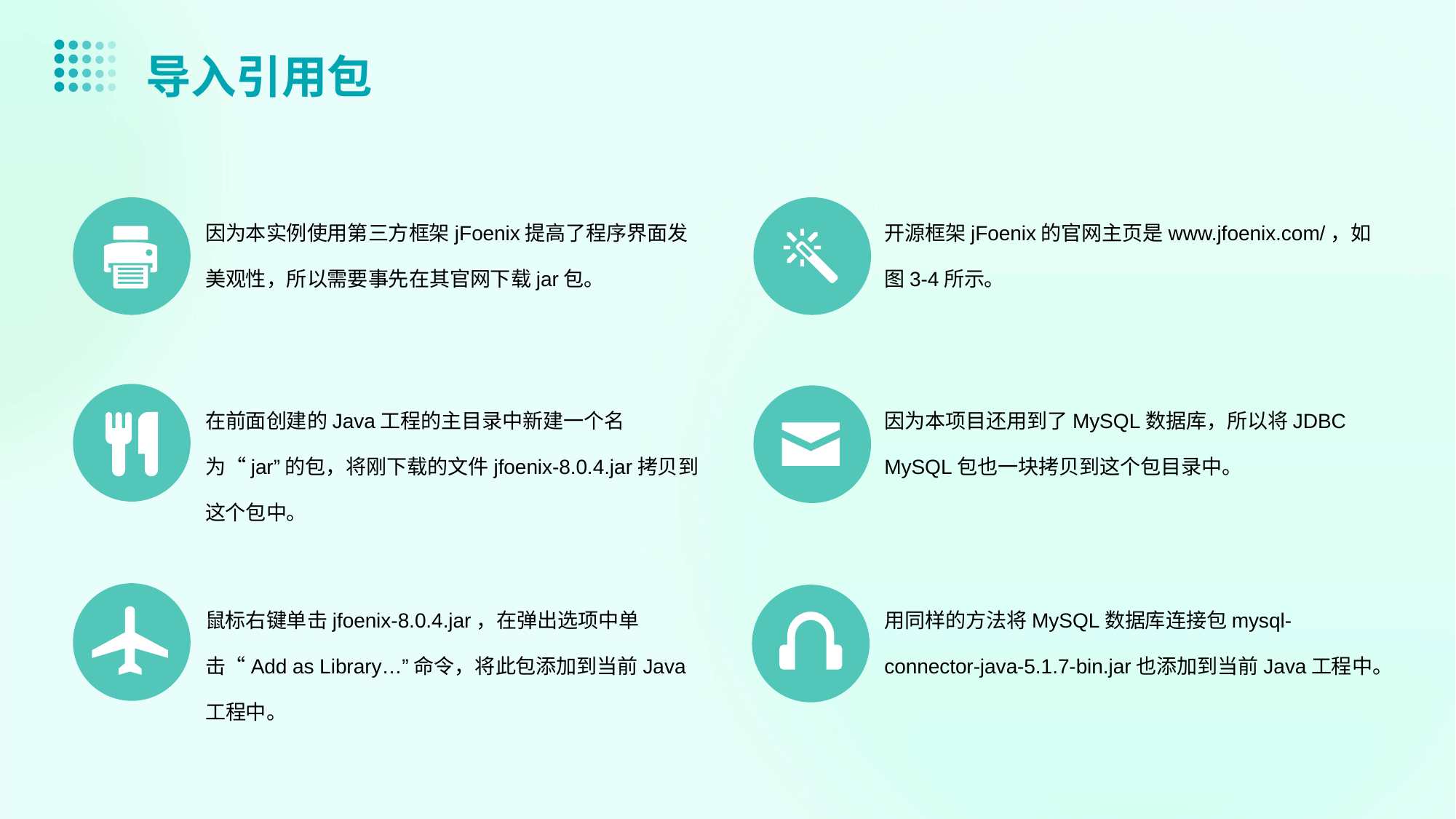

导入引用包

因为本实例使用第三方框架jFoenix提高了程序界面发美观性，所以需要事先在其官网下载jar包。
开源框架jFoenix的官网主页是www.jfoenix.com/，如图3-4所示。

在前面创建的Java工程的主目录中新建一个名为“jar”的包，将刚下载的文件jfoenix-8.0.4.jar拷贝到这个包中。
因为本项目还用到了MySQL数据库，所以将JDBC MySQL包也一块拷贝到这个包目录中。

鼠标右键单击jfoenix-8.0.4.jar，在弹出选项中单击“Add as Library…”命令，将此包添加到当前Java工程中。
用同样的方法将MySQL数据库连接包mysql-connector-java-5.1.7-bin.jar也添加到当前Java工程中。